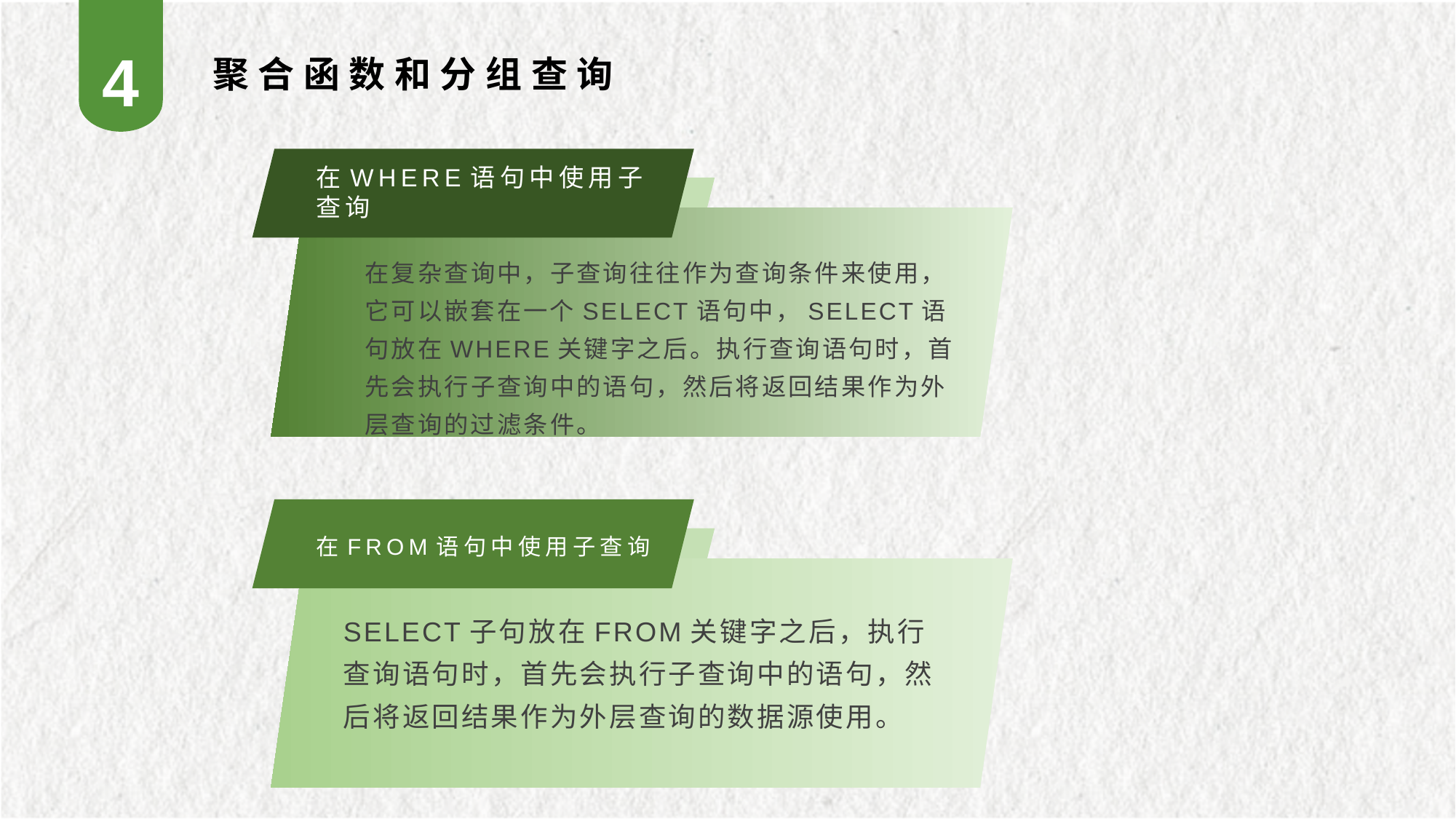

4
聚合函数和分组查询

在WHERE语句中使用子查询

在复杂查询中，子查询往往作为查询条件来使用，它可以嵌套在一个SELECT语句中，SELECT语句放在WHERE关键字之后。执行查询语句时，首先会执行子查询中的语句，然后将返回结果作为外层查询的过滤条件。

在FROM语句中使用子查询

SELECT子句放在FROM关键字之后，执行查询语句时，首先会执行子查询中的语句，然后将返回结果作为外层查询的数据源使用。